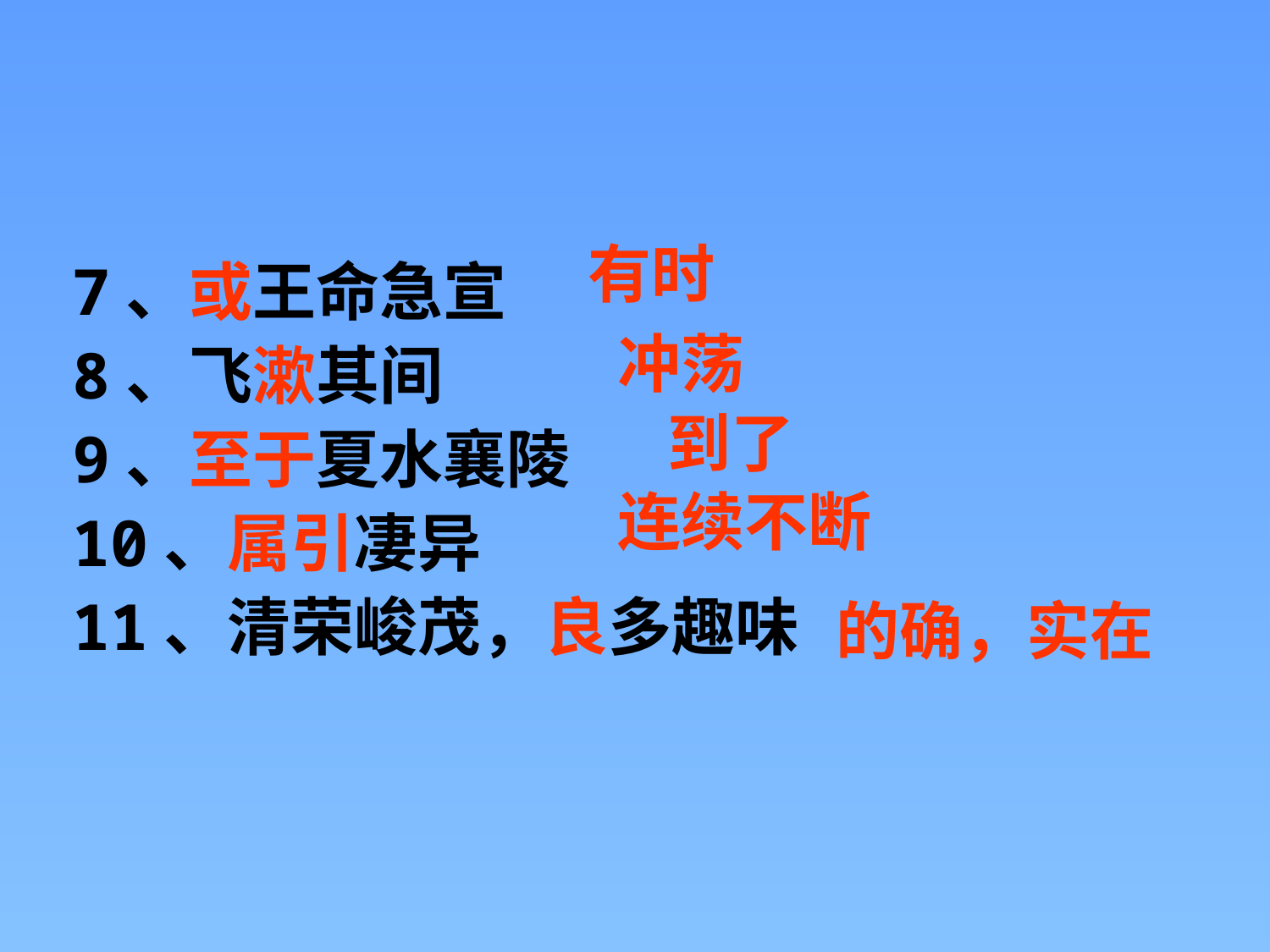

有时
7、或王命急宣
8、飞漱其间
9、至于夏水襄陵
10、属引凄异
11、清荣峻茂，良多趣味
冲荡
到了
连续不断
的确，实在